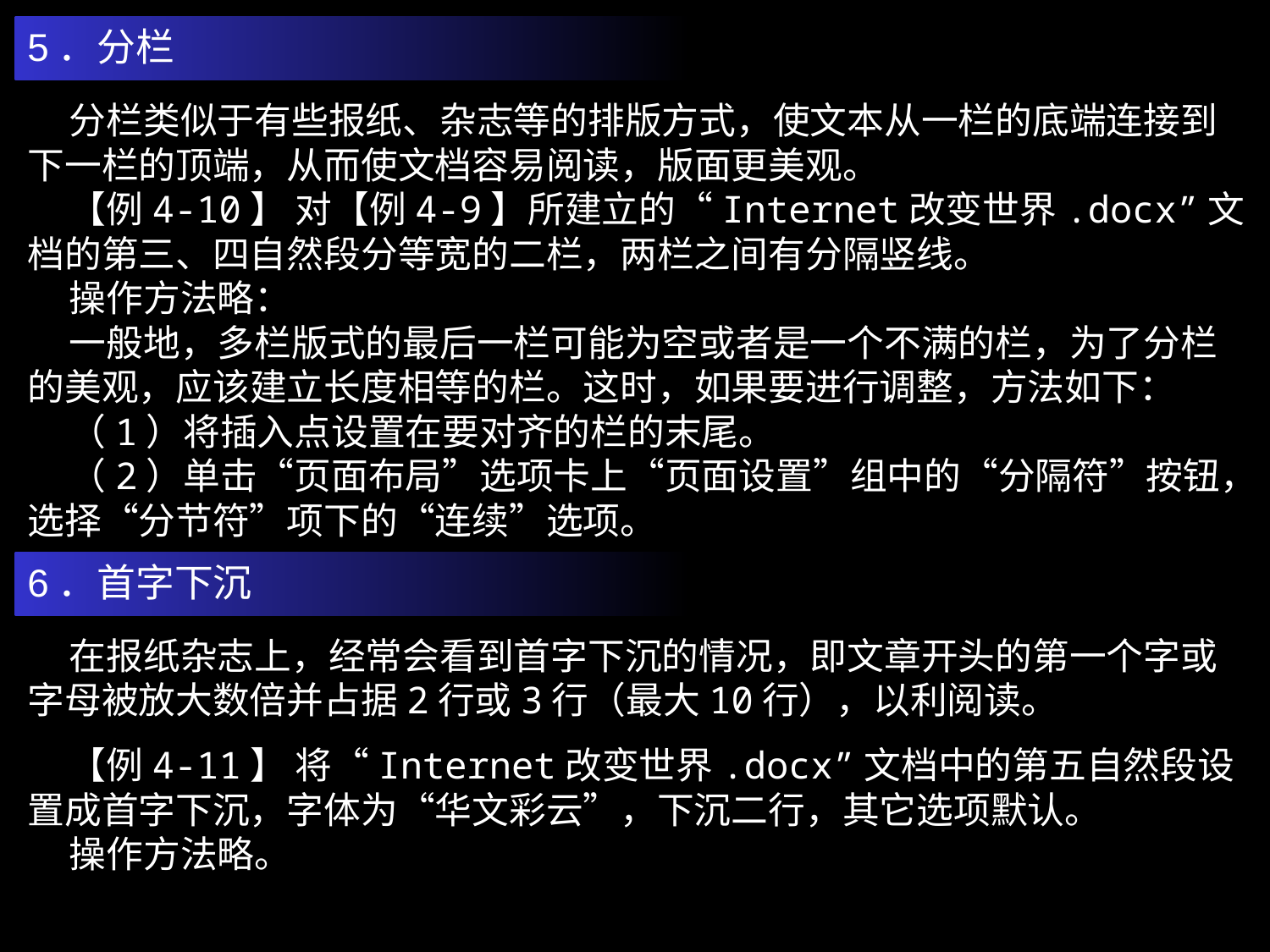

5．分栏
    分栏类似于有些报纸、杂志等的排版方式，使文本从一栏的底端连接到下一栏的顶端，从而使文档容易阅读，版面更美观。
    【例4-10】 对【例4-9】所建立的“Internet改变世界.docx”文档的第三、四自然段分等宽的二栏，两栏之间有分隔竖线。
    操作方法略：
    一般地，多栏版式的最后一栏可能为空或者是一个不满的栏，为了分栏的美观，应该建立长度相等的栏。这时，如果要进行调整，方法如下：
    （1）将插入点设置在要对齐的栏的末尾。
    （2）单击“页面布局”选项卡上“页面设置”组中的“分隔符”按钮，选择“分节符”项下的“连续”选项。
6．首字下沉

    在报纸杂志上，经常会看到首字下沉的情况，即文章开头的第一个字或字母被放大数倍并占据2行或3行（最大10行），以利阅读。
    【例4-11】 将“Internet改变世界.docx”文档中的第五自然段设置成首字下沉，字体为“华文彩云”，下沉二行，其它选项默认。
    操作方法略。